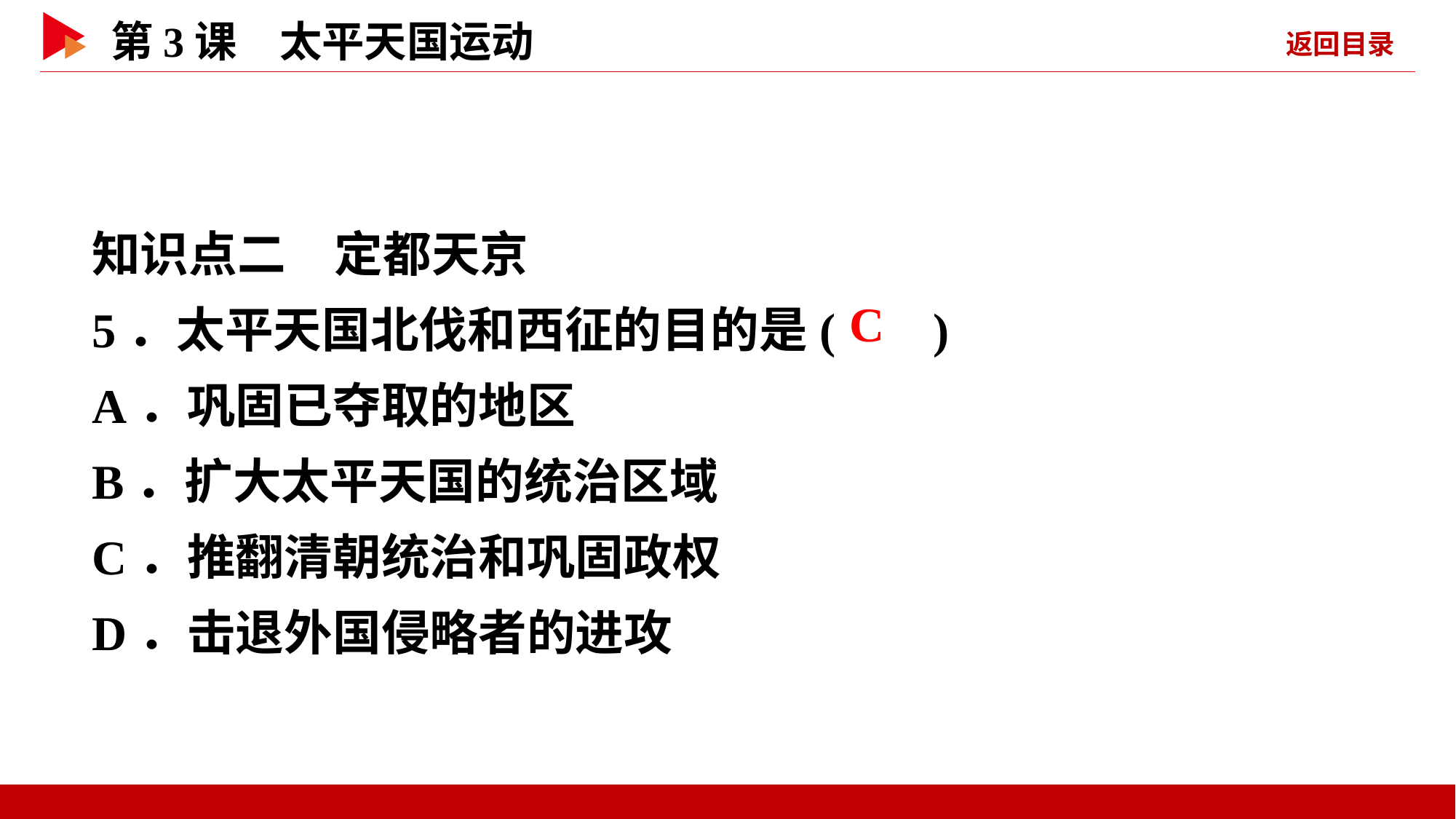

知识点二　定都天京
5．太平天国北伐和西征的目的是(        )
A．巩固已夺取的地区
B．扩大太平天国的统治区域
C．推翻清朝统治和巩固政权
D．击退外国侵略者的进攻
   C